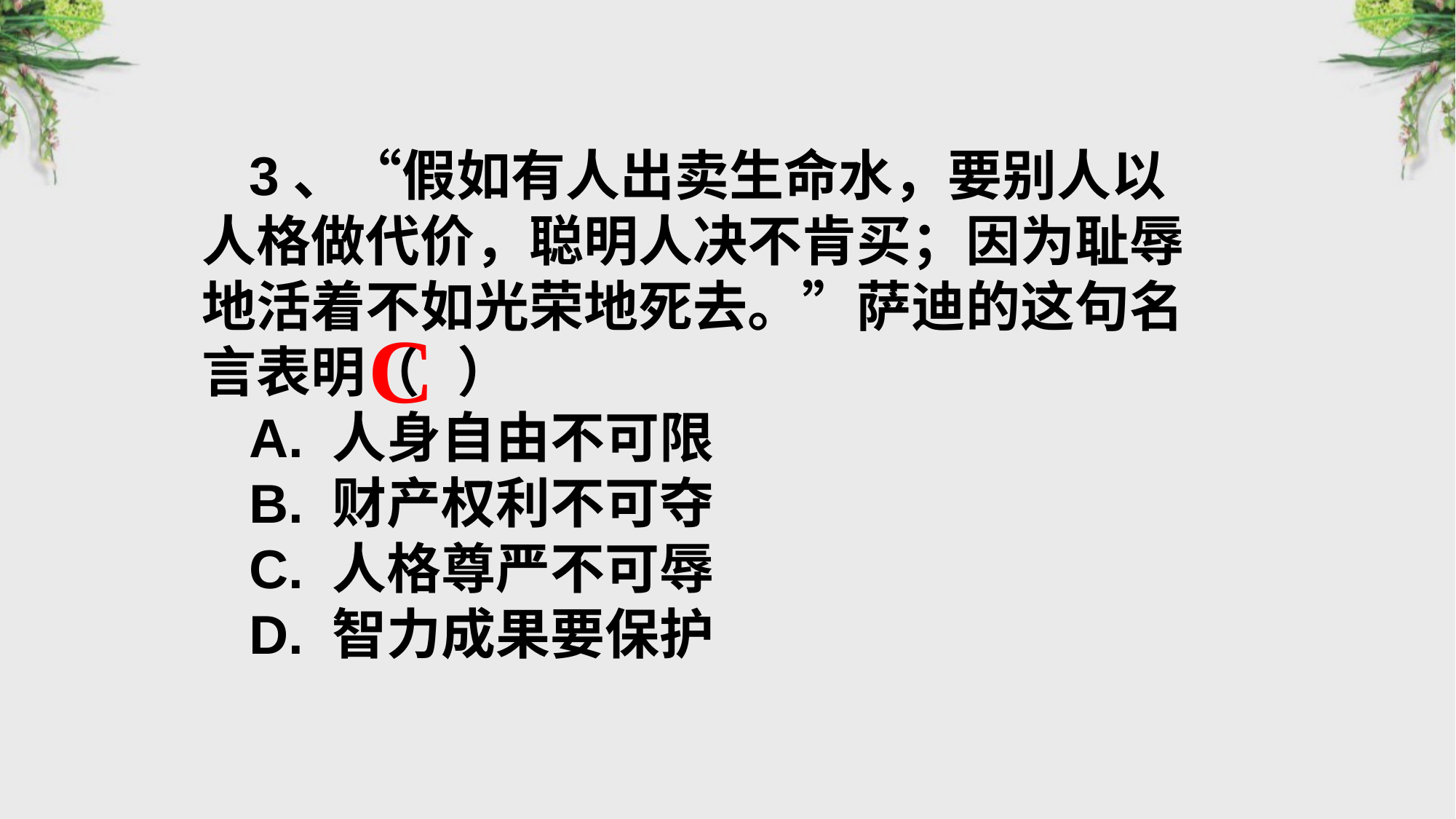

3、“假如有人出卖生命水，要别人以人格做代价，聪明人决不肯买；因为耻辱地活着不如光荣地死去。”萨迪的这句名言表明（   ）
A. 人身自由不可限
B. 财产权利不可夺
C. 人格尊严不可辱
D. 智力成果要保护
C